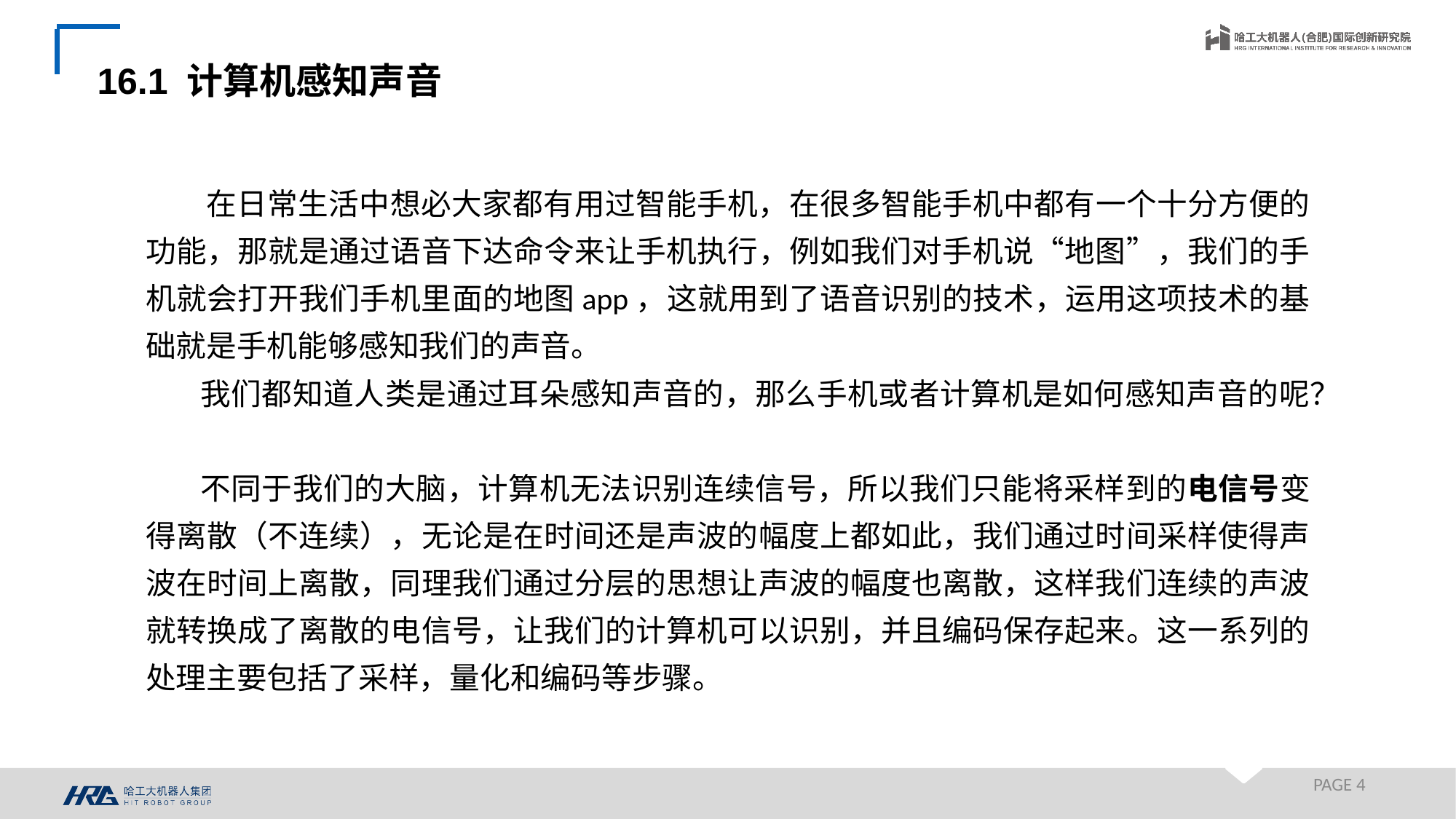

16.1 计算机感知声音
在日常生活中想必大家都有用过智能手机，在很多智能手机中都有一个十分方便的功能，那就是通过语音下达命令来让手机执行，例如我们对手机说“地图”，我们的手机就会打开我们手机里面的地图app，这就用到了语音识别的技术，运用这项技术的基础就是手机能够感知我们的声音。
我们都知道人类是通过耳朵感知声音的，那么手机或者计算机是如何感知声音的呢？

不同于我们的大脑，计算机无法识别连续信号，所以我们只能将采样到的电信号变得离散（不连续），无论是在时间还是声波的幅度上都如此，我们通过时间采样使得声波在时间上离散，同理我们通过分层的思想让声波的幅度也离散，这样我们连续的声波就转换成了离散的电信号，让我们的计算机可以识别，并且编码保存起来。这一系列的处理主要包括了采样，量化和编码等步骤。